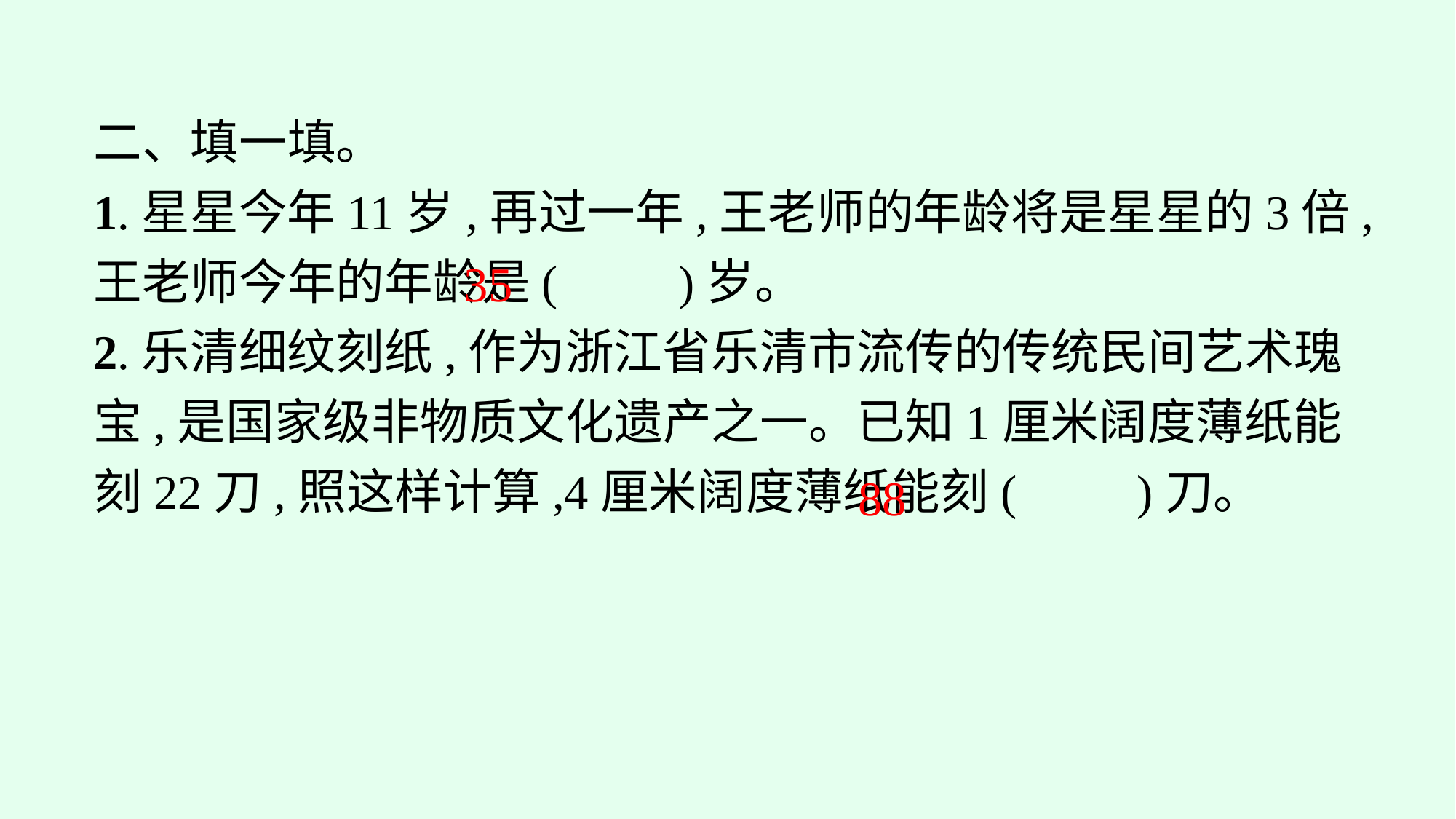

二、填一填。
1.星星今年11岁,再过一年,王老师的年龄将是星星的3倍,王老师今年的年龄是(　　)岁。
2.乐清细纹刻纸,作为浙江省乐清市流传的传统民间艺术瑰宝,是国家级非物质文化遗产之一。已知1厘米阔度薄纸能刻22刀,照这样计算,4厘米阔度薄纸能刻(　　)刀。
35
88